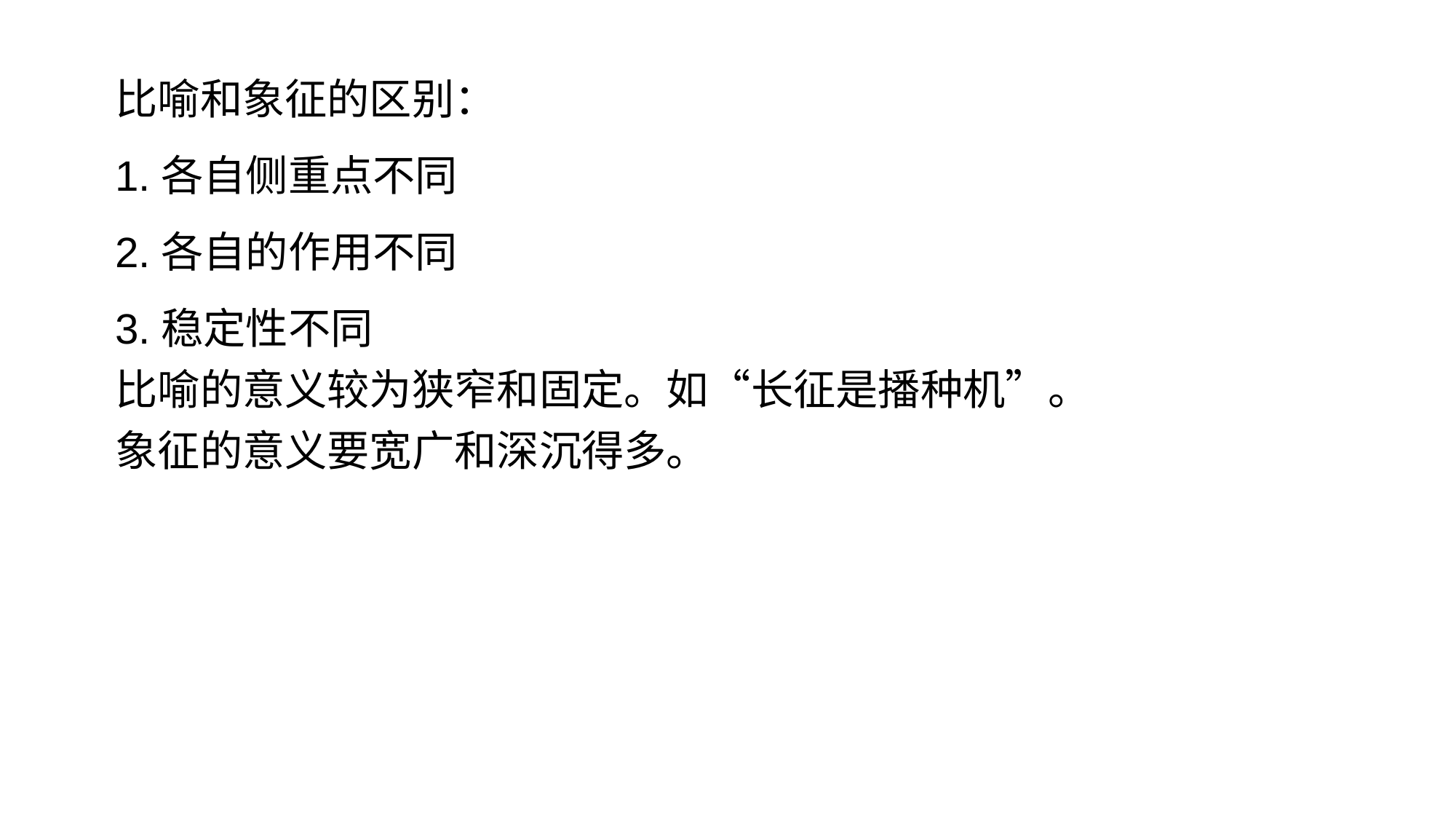

比喻和象征的区别：
1.各自侧重点不同
2.各自的作用不同
3.稳定性不同
比喻的意义较为狭窄和固定。如“长征是播种机”。
象征的意义要宽广和深沉得多。